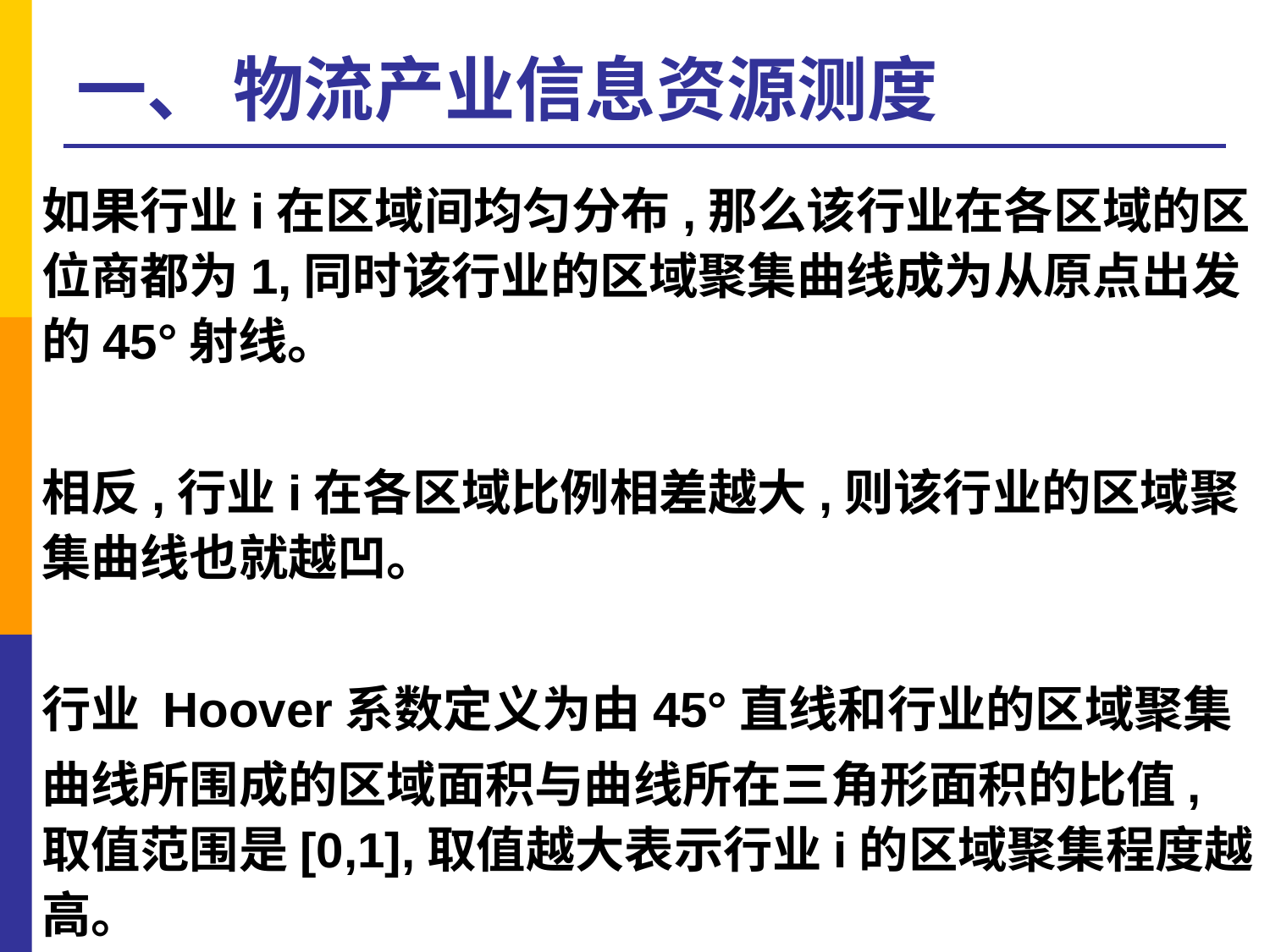

# 一、 物流产业信息资源测度
如果行业i在区域间均匀分布,那么该行业在各区域的区位商都为1,同时该行业的区域聚集曲线成为从原点出发的45°射线。

相反,行业i在各区域比例相差越大,则该行业的区域聚集曲线也就越凹。

行业 Hoover系数定义为由45°直线和行业的区域聚集
曲线所围成的区域面积与曲线所在三角形面积的比值,取值范围是[0,1],取值越大表示行业i的区域聚集程度越高。